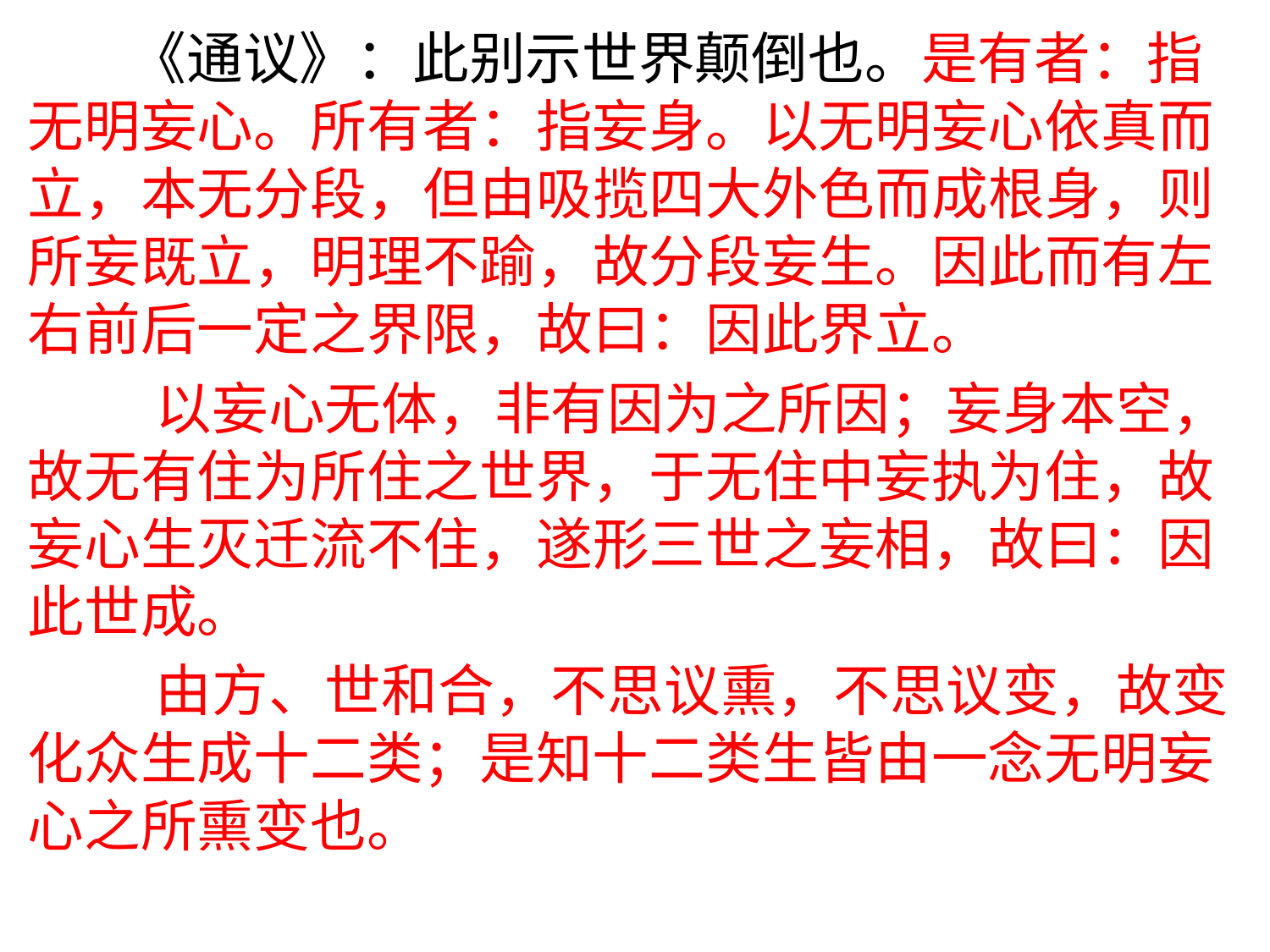

《通议》：此别示世界颠倒也。是有者：指无明妄心。所有者：指妄身。以无明妄心依真而立，本无分段，但由吸揽四大外色而成根身，则所妄既立，明理不踰，故分段妄生。因此而有左右前后一定之界限，故曰：因此界立。
         以妄心无体，非有因为之所因；妄身本空，故无有住为所住之世界，于无住中妄执为住，故妄心生灭迁流不住，遂形三世之妄相，故曰：因此世成。
         由方、世和合，不思议熏，不思议变，故变化众生成十二类；是知十二类生皆由一念无明妄心之所熏变也。